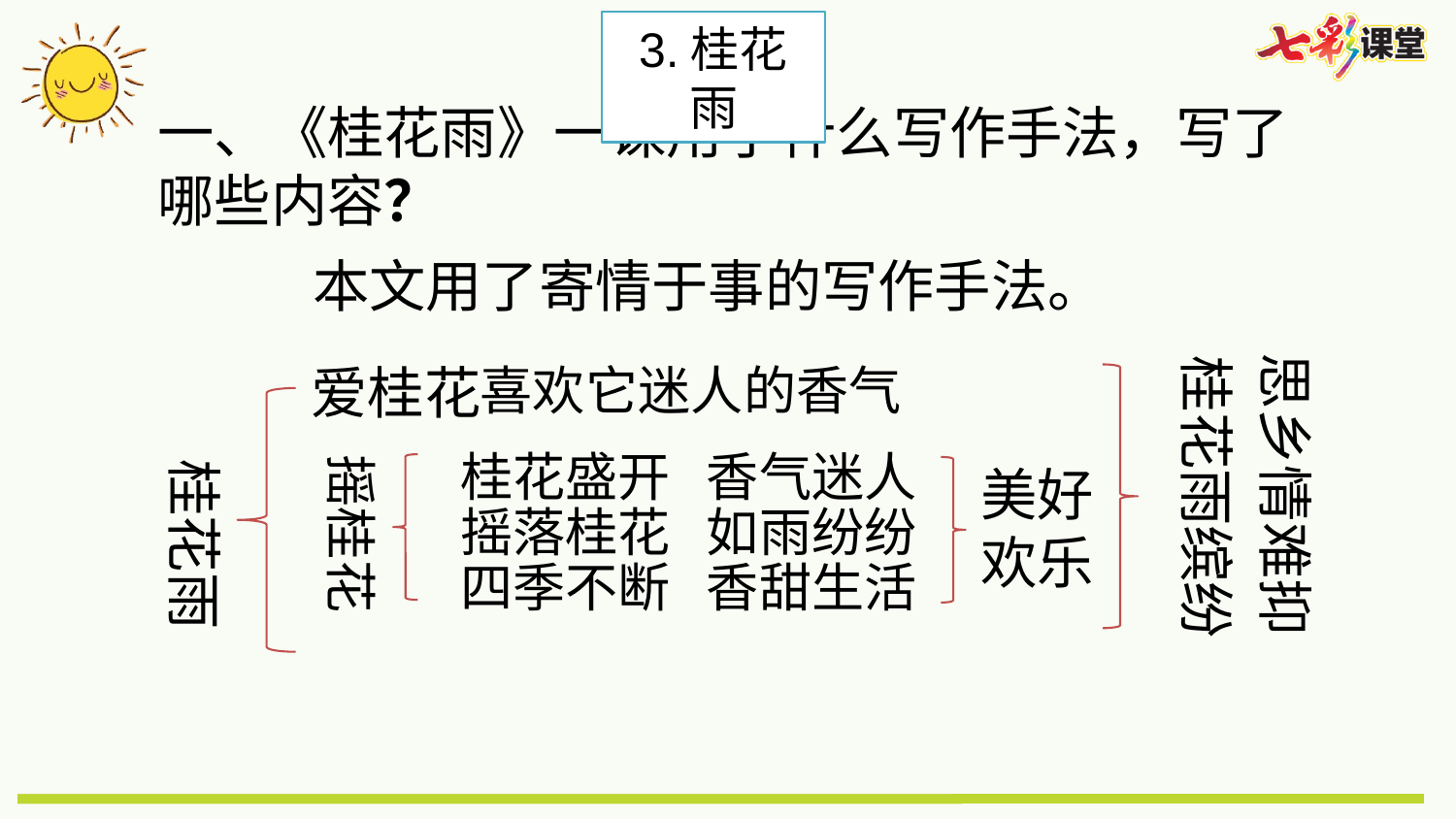

3.桂花雨
一、《桂花雨》一课用了什么写作手法，写了哪些内容？
本文用了寄情于事的写作手法。
思乡情难抑
桂花雨缤纷
爱桂花
喜欢它迷人的香气

桂花盛开   香气迷人
摇桂花
桂花雨
美好
欢乐

摇落桂花   如雨纷纷
四季不断   香甜生活